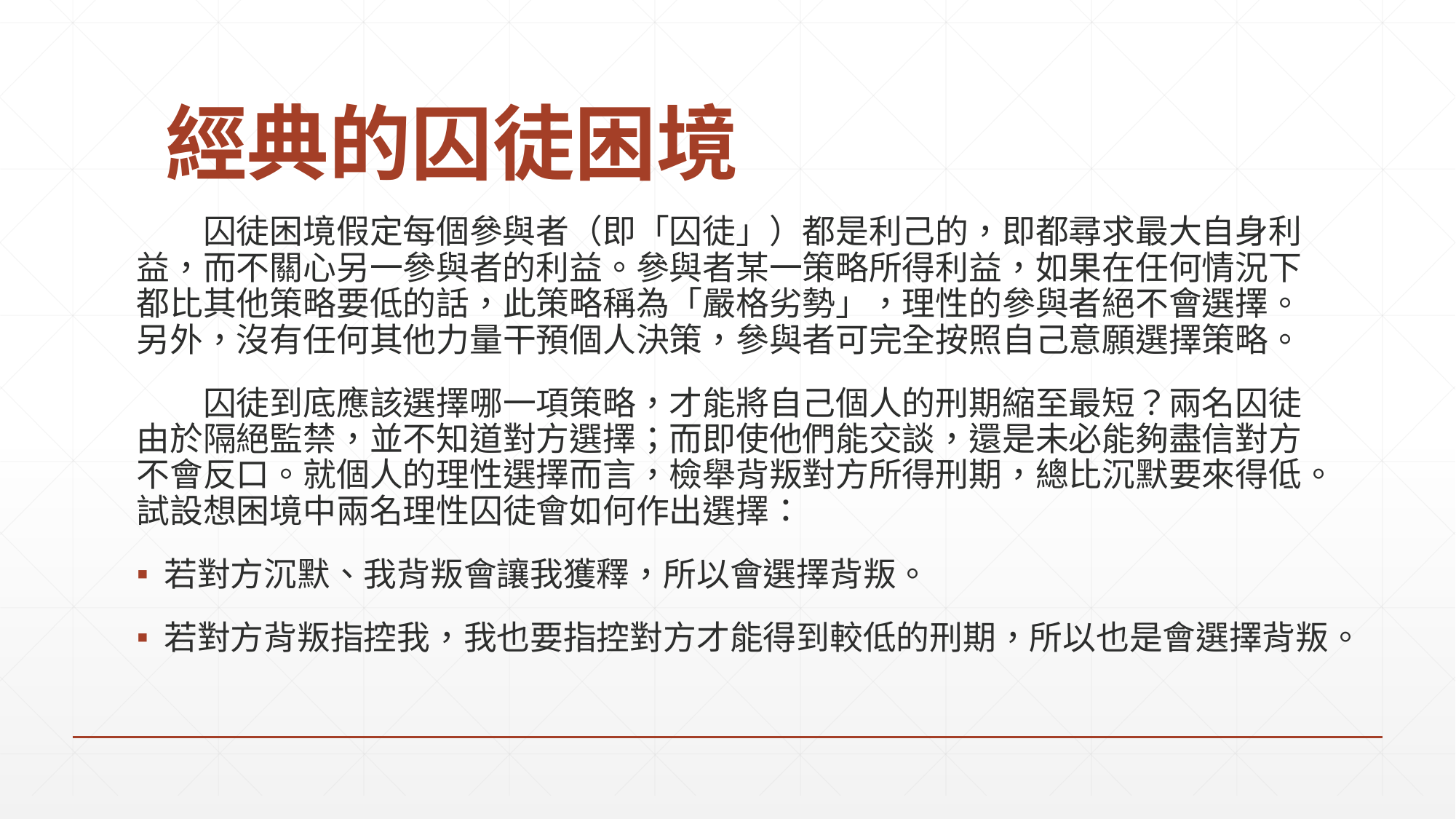

# 經典的囚徒困境
　　囚徒困境假定每個參與者（即「囚徒」）都是利己的，即都尋求最大自身利益，而不關心另一參與者的利益。參與者某一策略所得利益，如果在任何情況下都比其他策略要低的話，此策略稱為「嚴格劣勢」，理性的參與者絕不會選擇。另外，沒有任何其他力量干預個人決策，參與者可完全按照自己意願選擇策略。
　　囚徒到底應該選擇哪一項策略，才能將自己個人的刑期縮至最短？兩名囚徒由於隔絕監禁，並不知道對方選擇；而即使他們能交談，還是未必能夠盡信對方不會反口。就個人的理性選擇而言，檢舉背叛對方所得刑期，總比沉默要來得低。試設想困境中兩名理性囚徒會如何作出選擇：
若對方沉默、我背叛會讓我獲釋，所以會選擇背叛。
若對方背叛指控我，我也要指控對方才能得到較低的刑期，所以也是會選擇背叛。